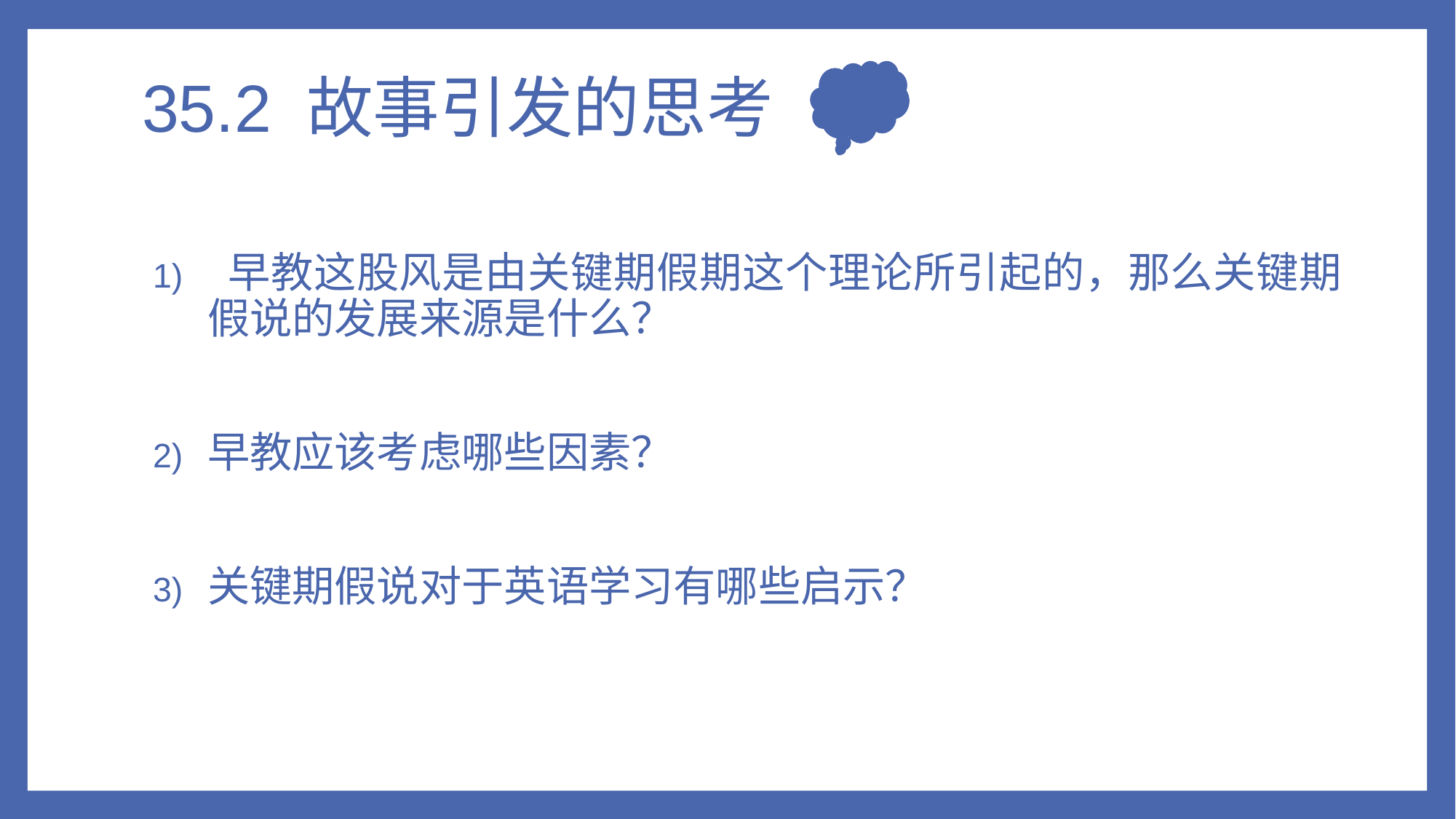

# 35.2 故事引发的思考

 早教这股风是由关键期假期这个理论所引起的，那么关键期假说的发展来源是什么？

早教应该考虑哪些因素？

关键期假说对于英语学习有哪些启示？